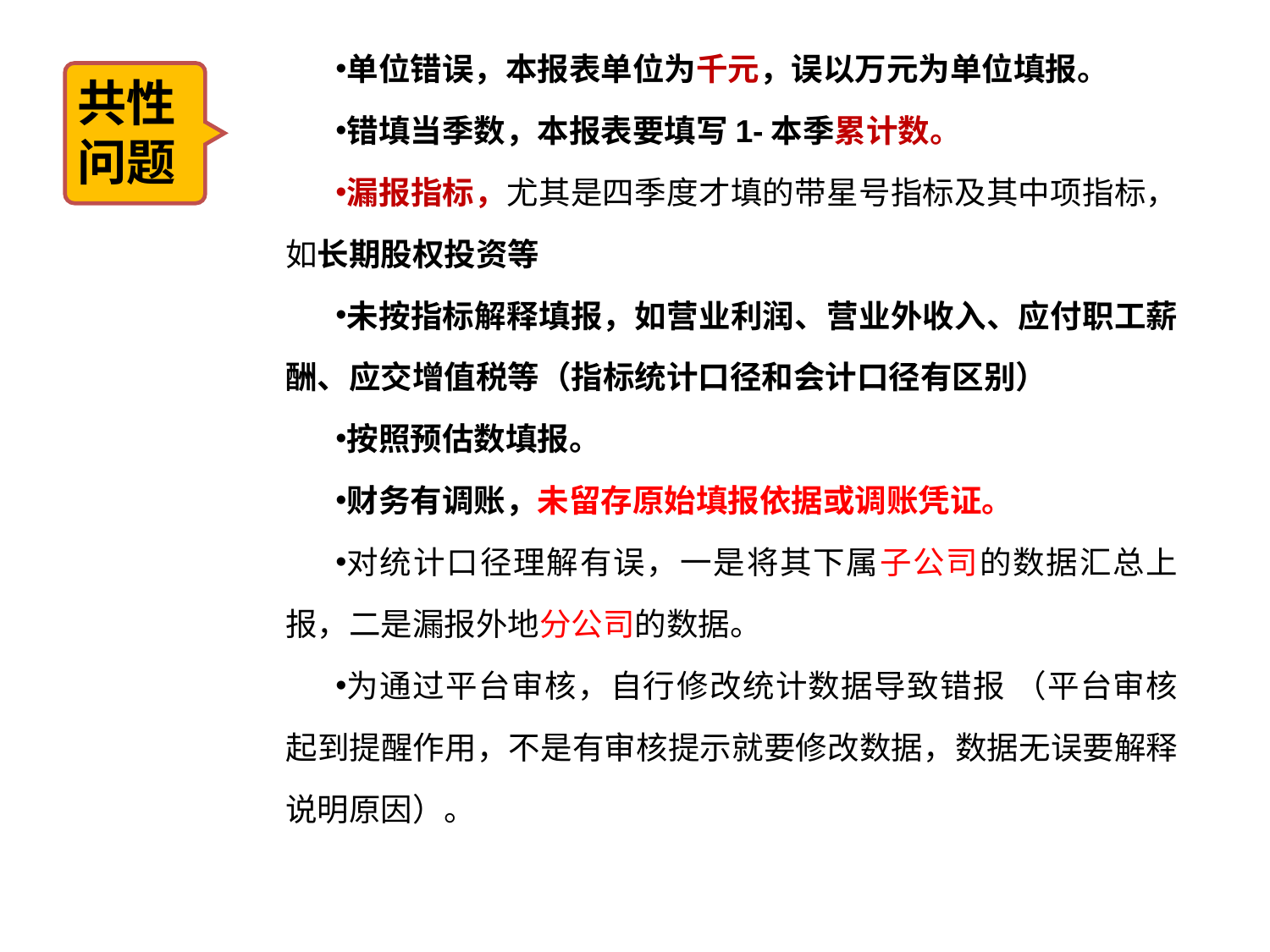

单位错误，本报表单位为千元，误以万元为单位填报。
错填当季数，本报表要填写1-本季累计数。
漏报指标，尤其是四季度才填的带星号指标及其中项指标，如长期股权投资等
未按指标解释填报，如营业利润、营业外收入、应付职工薪酬、应交增值税等（指标统计口径和会计口径有区别）
按照预估数填报。
财务有调账，未留存原始填报依据或调账凭证。
对统计口径理解有误，一是将其下属子公司的数据汇总上报，二是漏报外地分公司的数据。
为通过平台审核，自行修改统计数据导致错报 （平台审核起到提醒作用，不是有审核提示就要修改数据，数据无误要解释说明原因）。

共性
问题